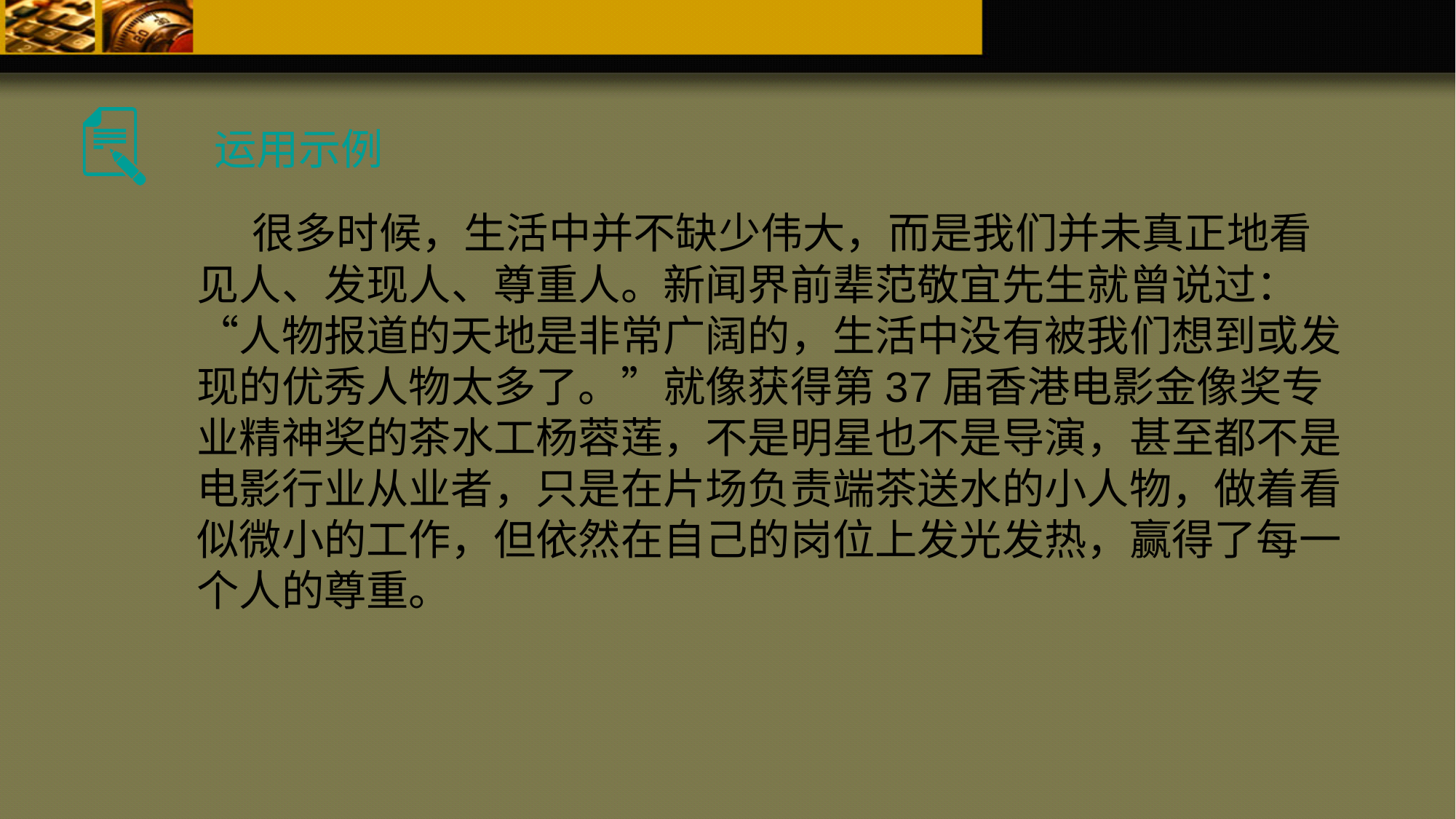

运用示例
    很多时候，生活中并不缺少伟大，而是我们并未真正地看见人、发现人、尊重人。新闻界前辈范敬宜先生就曾说过：“人物报道的天地是非常广阔的，生活中没有被我们想到或发现的优秀人物太多了。”就像获得第37届香港电影金像奖专业精神奖的茶水工杨蓉莲，不是明星也不是导演，甚至都不是电影行业从业者，只是在片场负责端茶送水的小人物，做着看似微小的工作，但依然在自己的岗位上发光发热，赢得了每一个人的尊重。